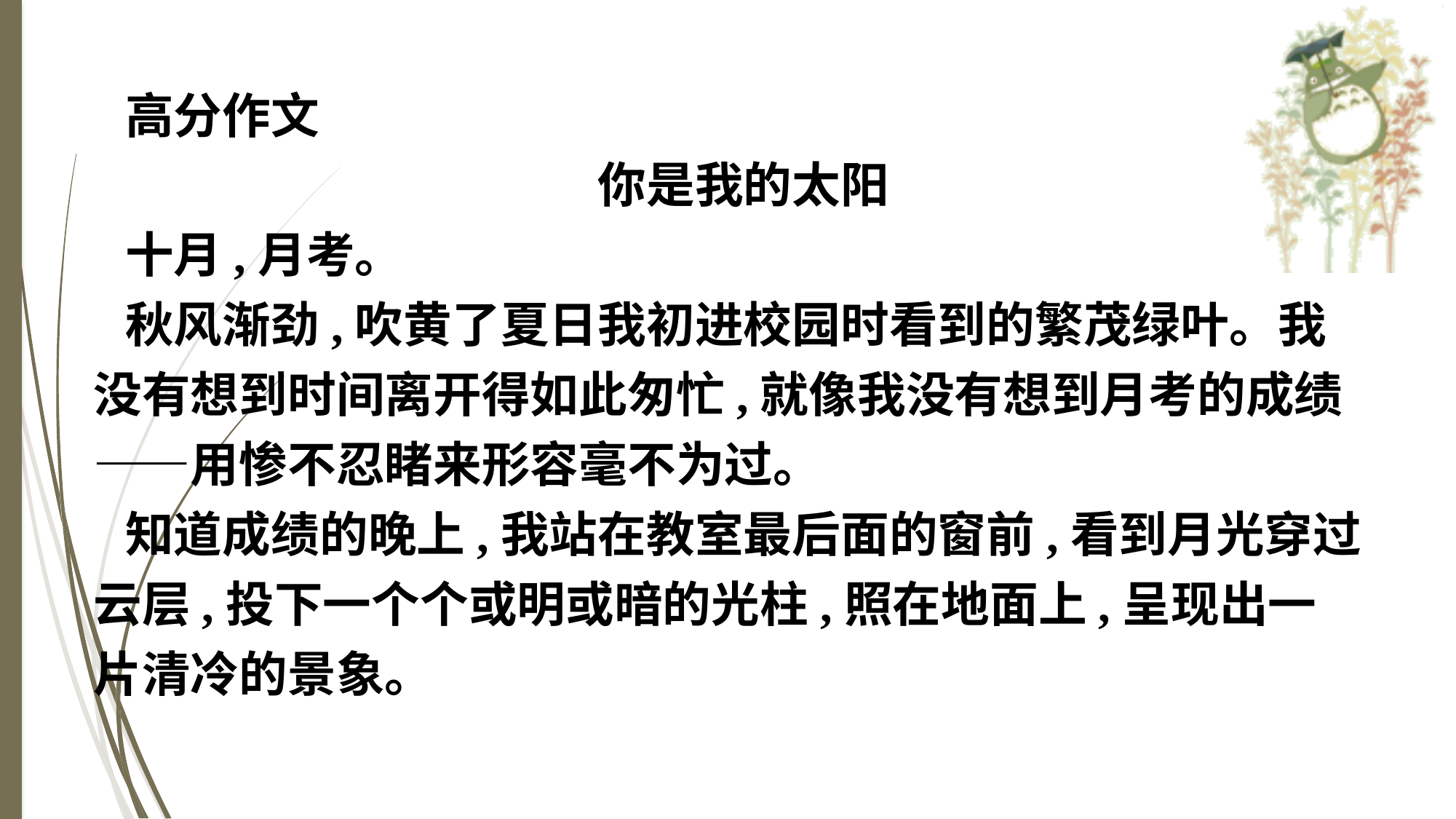

高分作文
你是我的太阳
十月,月考。
秋风渐劲,吹黄了夏日我初进校园时看到的繁茂绿叶。我没有想到时间离开得如此匆忙,就像我没有想到月考的成绩——用惨不忍睹来形容毫不为过。
知道成绩的晚上,我站在教室最后面的窗前,看到月光穿过云层,投下一个个或明或暗的光柱,照在地面上,呈现出一片清冷的景象。